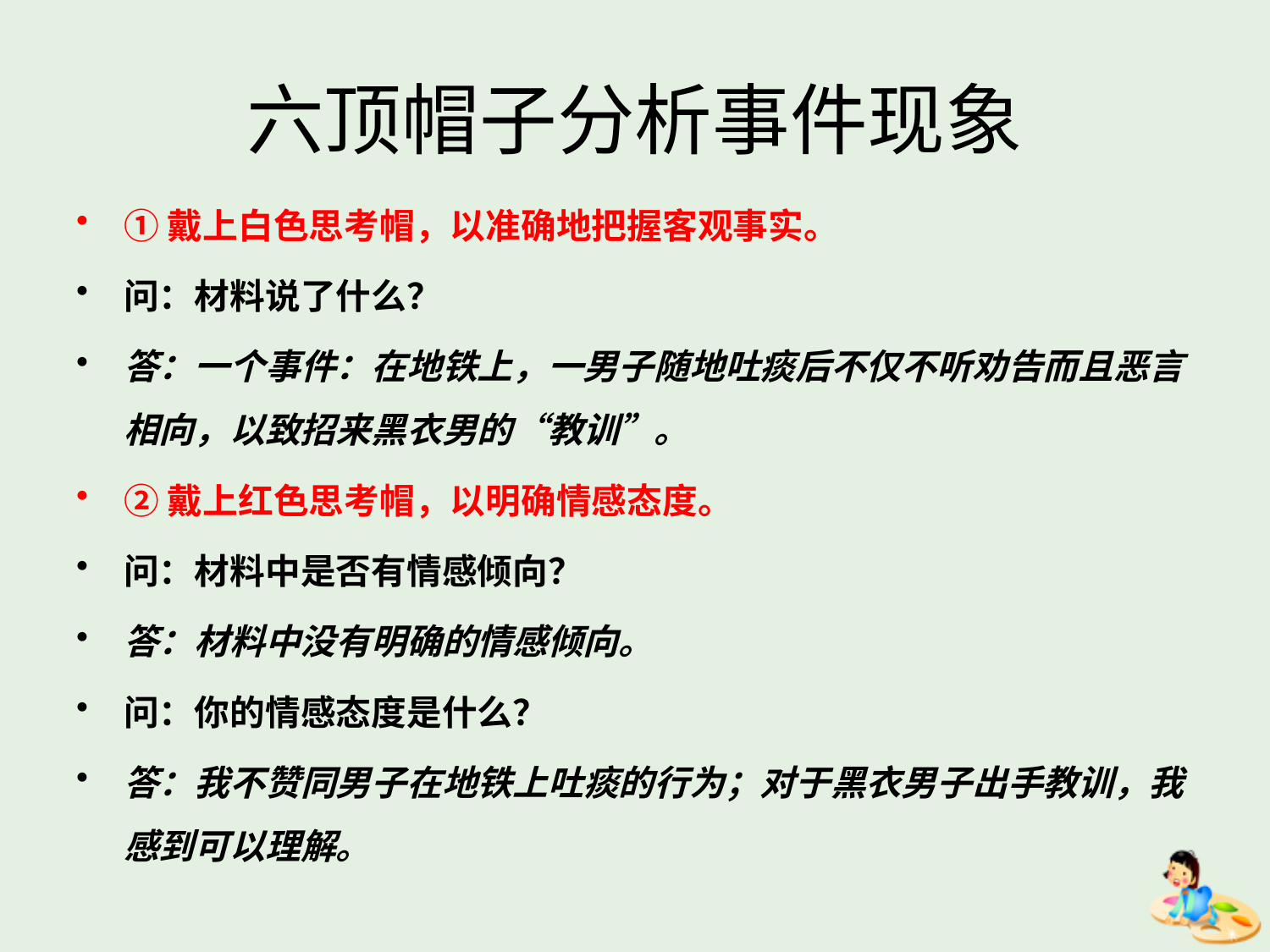

# 六顶帽子分析事件现象
①戴上白色思考帽，以准确地把握客观事实。
问：材料说了什么？
答：一个事件：在地铁上，一男子随地吐痰后不仅不听劝告而且恶言相向，以致招来黑衣男的“教训”。
②戴上红色思考帽，以明确情感态度。
问：材料中是否有情感倾向？
答：材料中没有明确的情感倾向。
问：你的情感态度是什么？
答：我不赞同男子在地铁上吐痰的行为；对于黑衣男子出手教训，我感到可以理解。